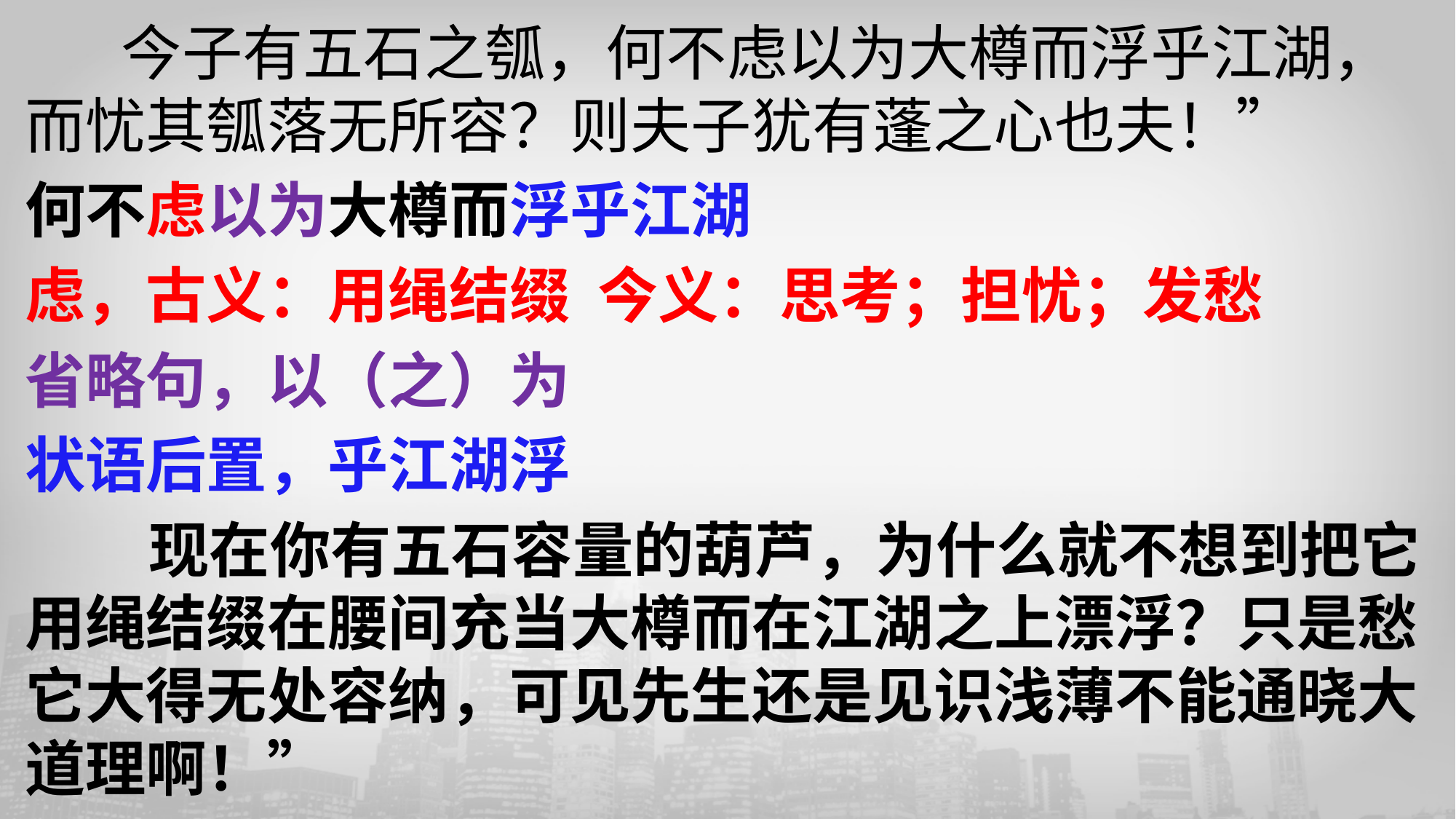

今子有五石之瓠，何不虑以为大樽而浮乎江湖，而忧其瓠落无所容？则夫子犹有蓬之心也夫！”
何不虑以为大樽而浮乎江湖
虑，古义：用绳结缀  今义：思考；担忧；发愁
省略句，以（之）为
状语后置，乎江湖浮
        现在你有五石容量的葫芦，为什么就不想到把它用绳结缀在腰间充当大樽而在江湖之上漂浮？只是愁它大得无处容纳，可见先生还是见识浅薄不能通晓大道理啊！”